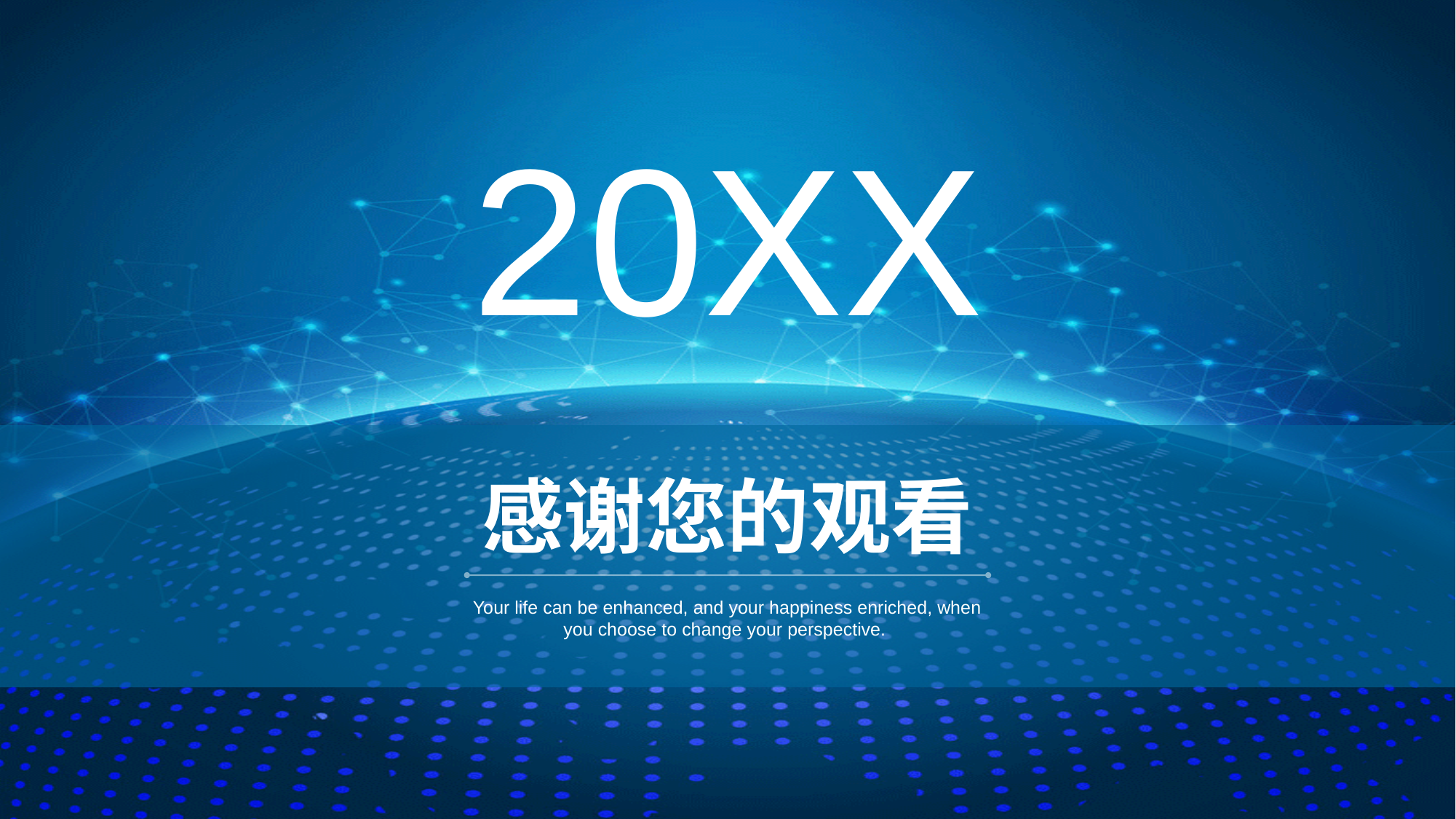

20XX

感谢您的观看
Your life can be enhanced, and your happiness enriched, when you choose to change your perspective.